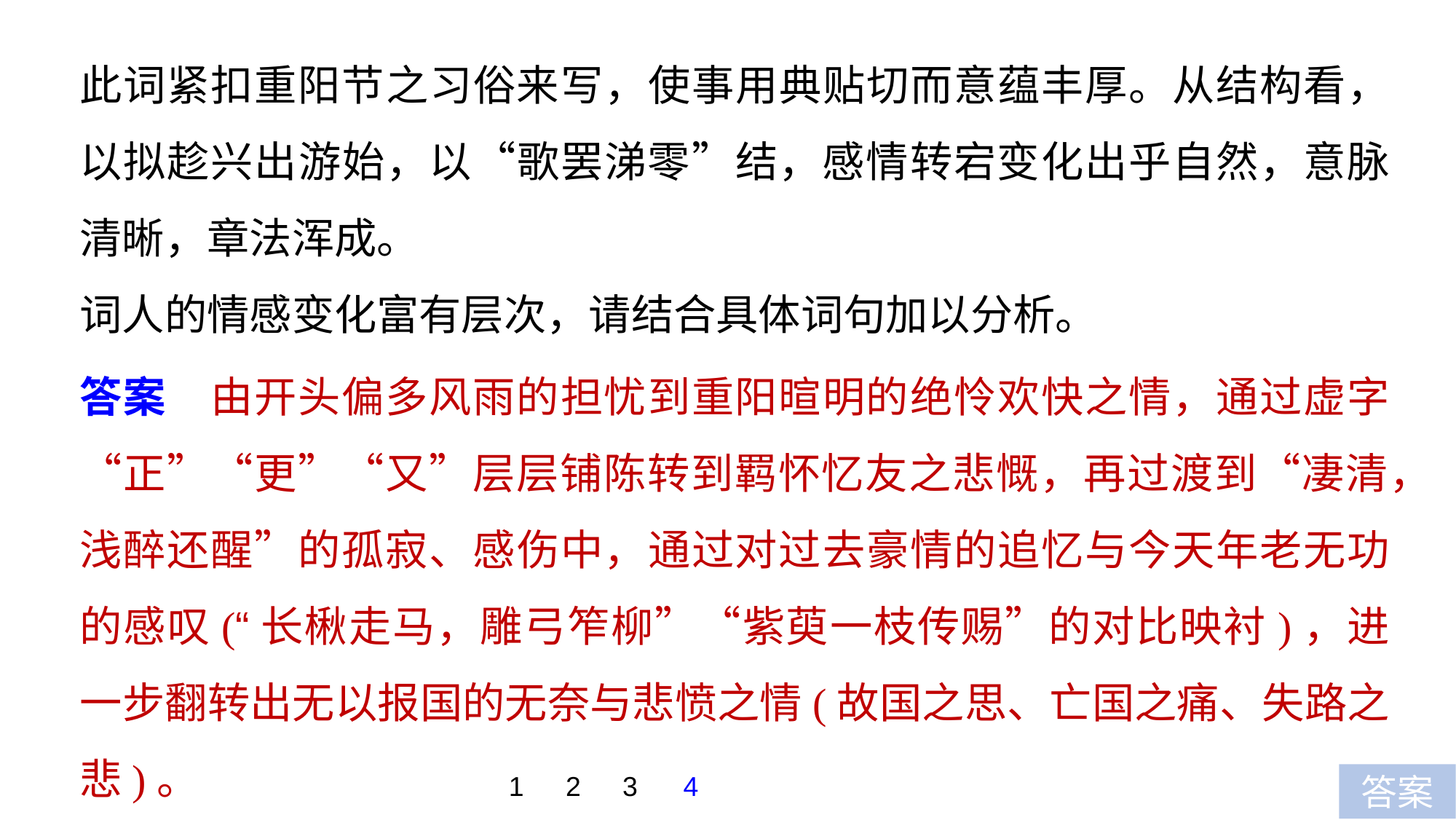

此词紧扣重阳节之习俗来写，使事用典贴切而意蕴丰厚。从结构看，以拟趁兴出游始，以“歌罢涕零”结，感情转宕变化出乎自然，意脉清晰，章法浑成。
词人的情感变化富有层次，请结合具体词句加以分析。
答案　由开头偏多风雨的担忧到重阳暄明的绝怜欢快之情，通过虚字“正”“更”“又”层层铺陈转到羁怀忆友之悲慨，再过渡到“凄清，浅醉还醒”的孤寂、感伤中，通过对过去豪情的追忆与今天年老无功的感叹(“长楸走马，雕弓笮柳”“紫萸一枝传赐”的对比映衬)，进一步翻转出无以报国的无奈与悲愤之情(故国之思、亡国之痛、失路之悲)。
1
2
3
4
答案